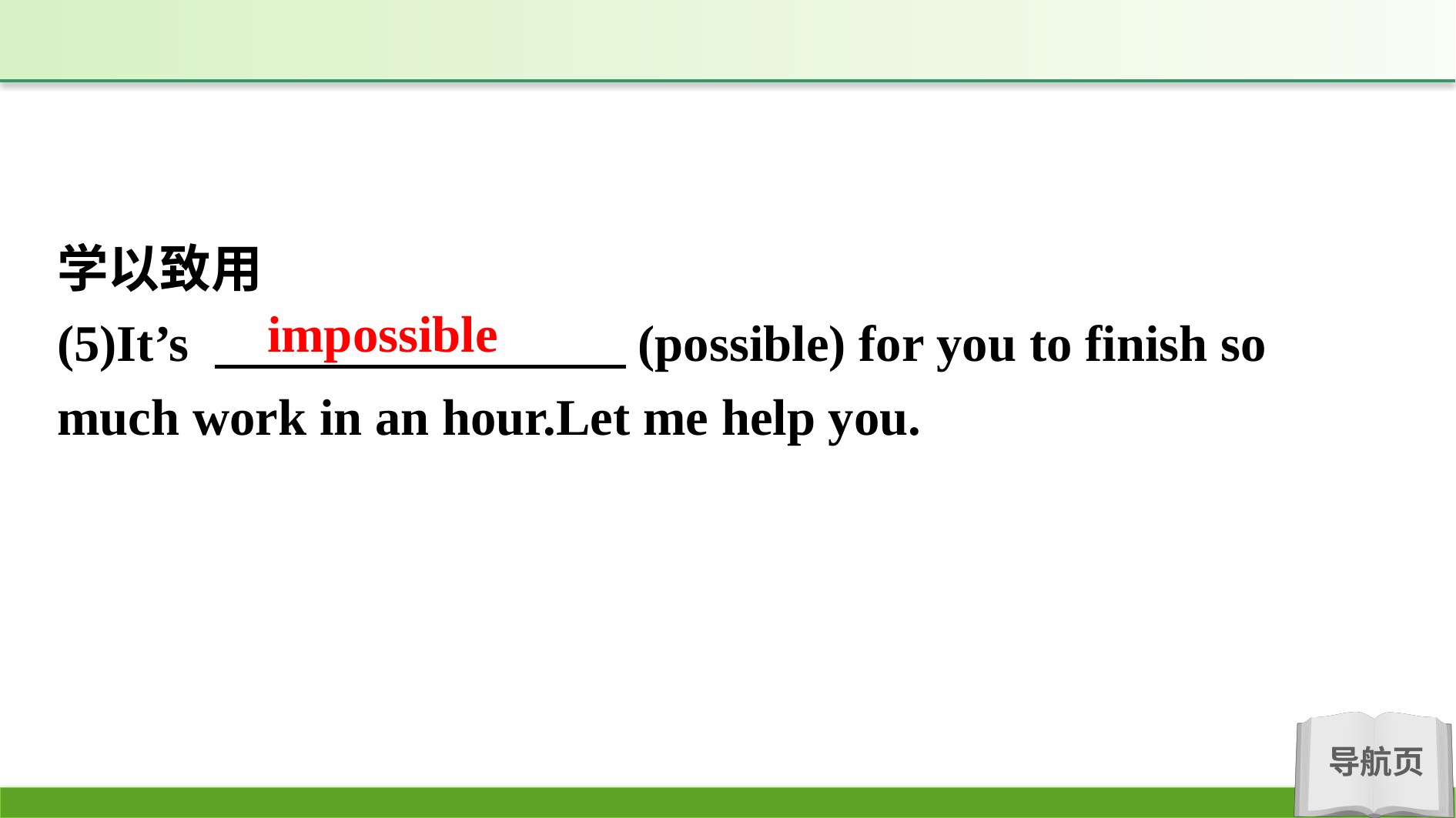

学以致用
(5)It’s 　　　　　　　　(possible) for you to finish so much work in an hour.Let me help you.
impossible